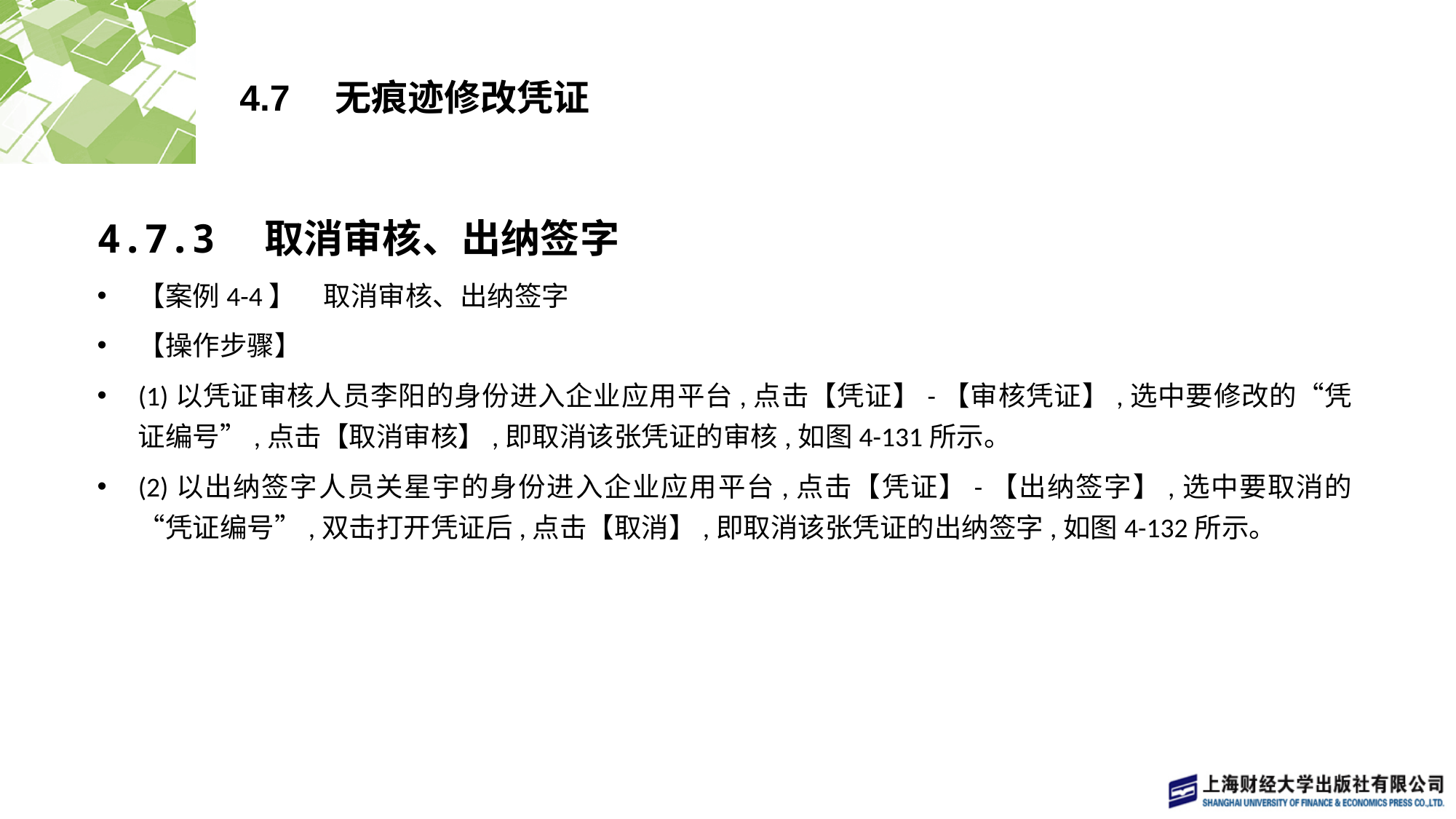

# 4.7　无痕迹修改凭证
4.7.3　取消审核、出纳签字
【案例4-4】　取消审核、出纳签字
【操作步骤】
(1)以凭证审核人员李阳的身份进入企业应用平台,点击【凭证】-【审核凭证】,选中要修改的“凭证编号”,点击【取消审核】,即取消该张凭证的审核,如图4-131所示。
(2)以出纳签字人员关星宇的身份进入企业应用平台,点击【凭证】-【出纳签字】,选中要取消的“凭证编号”,双击打开凭证后,点击【取消】,即取消该张凭证的出纳签字,如图4-132所示。